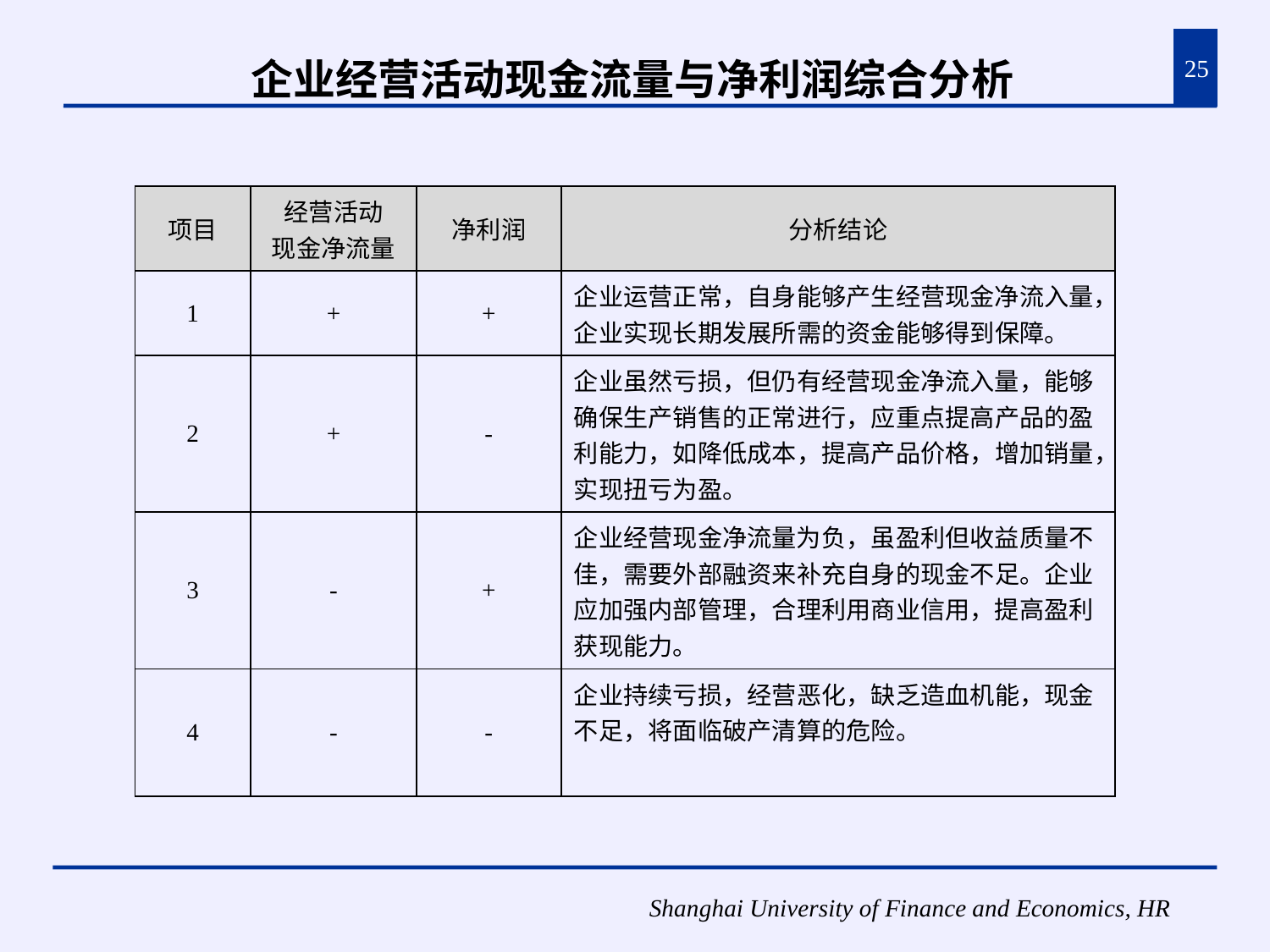

企业经营活动现金流量与净利润综合分析
25
| 项目 | 经营活动 现金净流量 | 净利润 | 分析结论 |
| --- | --- | --- | --- |
| 1 | + | + | 企业运营正常，自身能够产生经营现金净流入量，企业实现长期发展所需的资金能够得到保障。 |
| 2 | + | - | 企业虽然亏损，但仍有经营现金净流入量，能够确保生产销售的正常进行，应重点提高产品的盈利能力，如降低成本，提高产品价格，增加销量，实现扭亏为盈。 |
| 3 | - | + | 企业经营现金净流量为负，虽盈利但收益质量不佳，需要外部融资来补充自身的现金不足。企业应加强内部管理，合理利用商业信用，提高盈利获现能力。 |
| 4 | - | - | 企业持续亏损，经营恶化，缺乏造血机能，现金不足，将面临破产清算的危险。 |